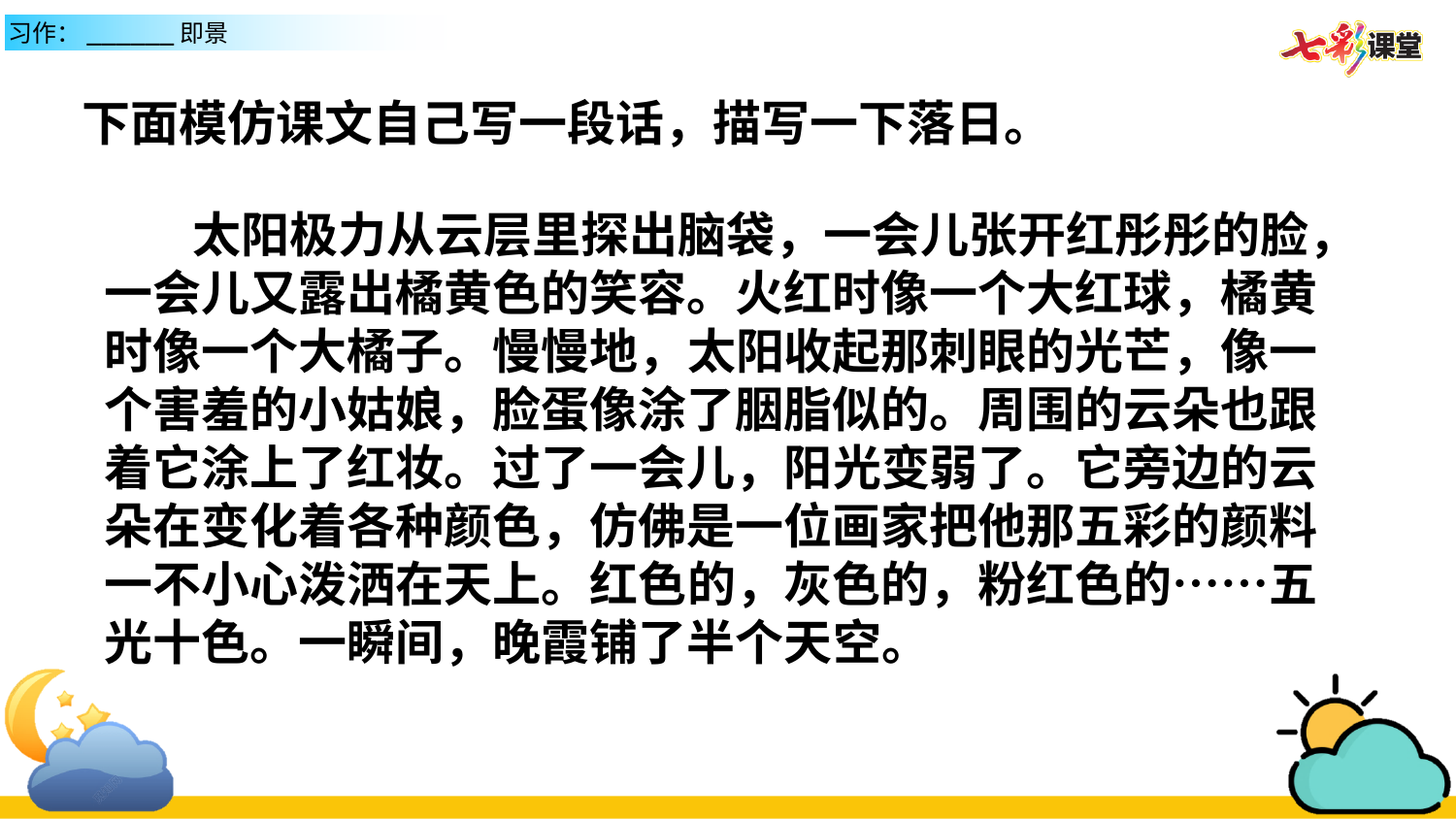

下面模仿课文自己写一段话，描写一下落日。
       太阳极力从云层里探出脑袋，一会儿张开红彤彤的脸，一会儿又露出橘黄色的笑容。火红时像一个大红球，橘黄时像一个大橘子。慢慢地，太阳收起那刺眼的光芒，像一个害羞的小姑娘，脸蛋像涂了胭脂似的。周围的云朵也跟着它涂上了红妆。过了一会儿，阳光变弱了。它旁边的云朵在变化着各种颜色，仿佛是一位画家把他那五彩的颜料一不小心泼洒在天上。红色的，灰色的，粉红色的……五光十色。一瞬间，晚霞铺了半个天空。